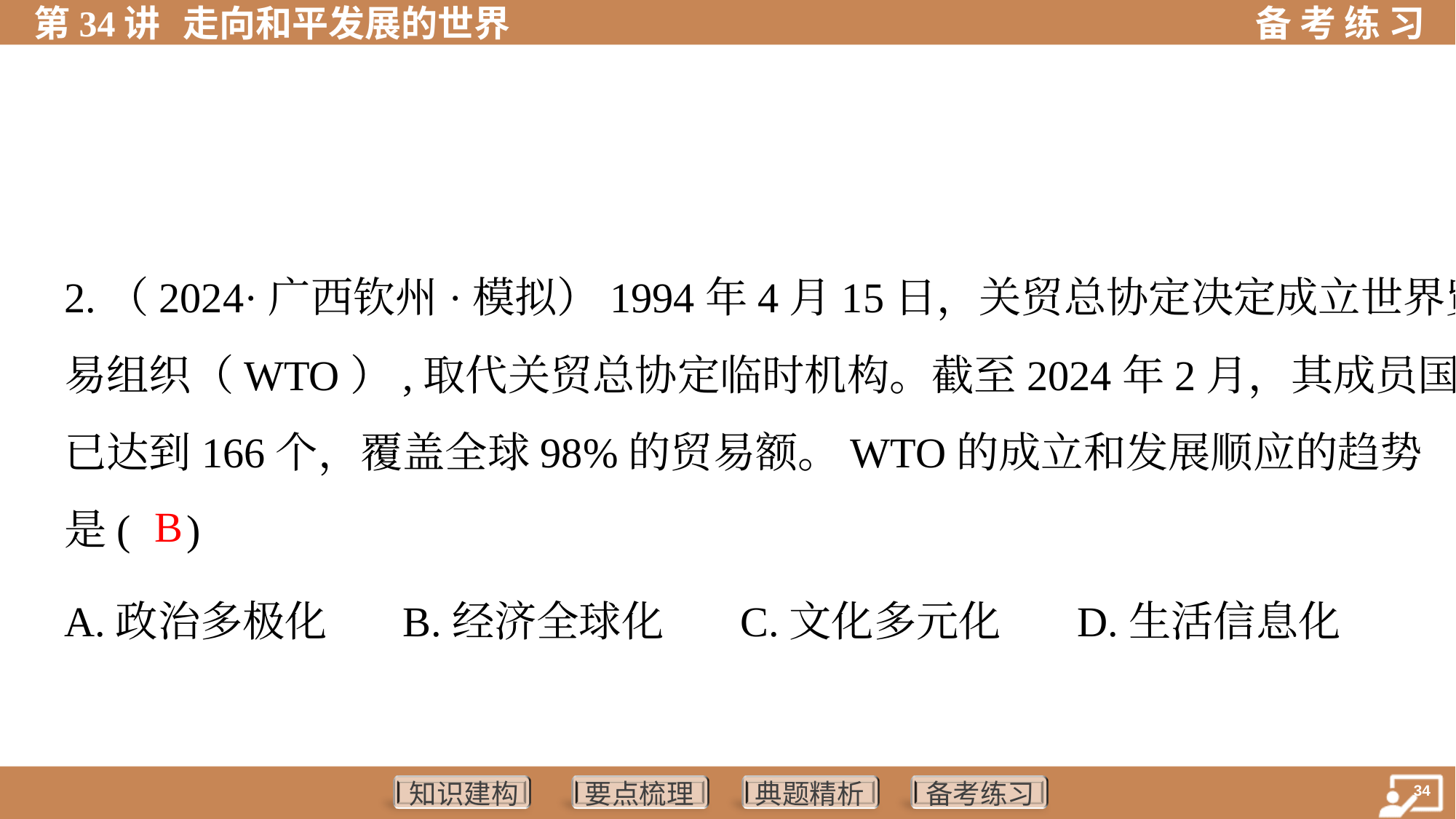

2.（2024·广西钦州·模拟）1994年4月15日，关贸总协定决定成立世界贸
易组织（WTO）,取代关贸总协定临时机构。截至2024年2月，其成员国
已达到166个，覆盖全球98%的贸易额。WTO的成立和发展顺应的趋势
是(     )
   B
A.政治多极化	B.经济全球化	C.文化多元化	D.生活信息化